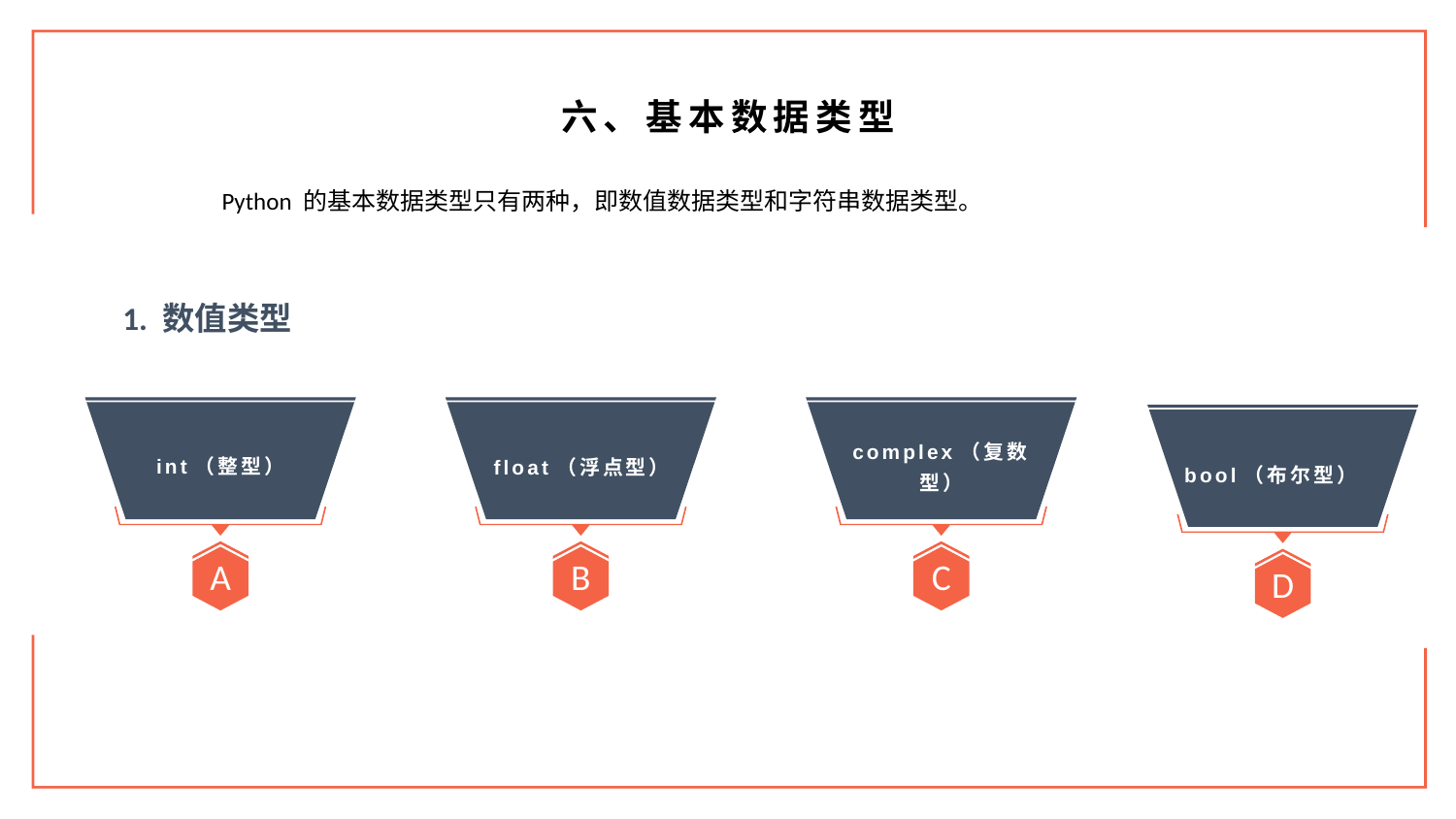

六、基本数据类型
Python 的基本数据类型只有两种，即数值数据类型和字符串数据类型。
1. 数值类型

A

B

C

D
int（整型）
float（浮点型）
complex（复数型）
bool（布尔型）
6. 授权侵犯
5. 行为否认
7. 恶意攻击